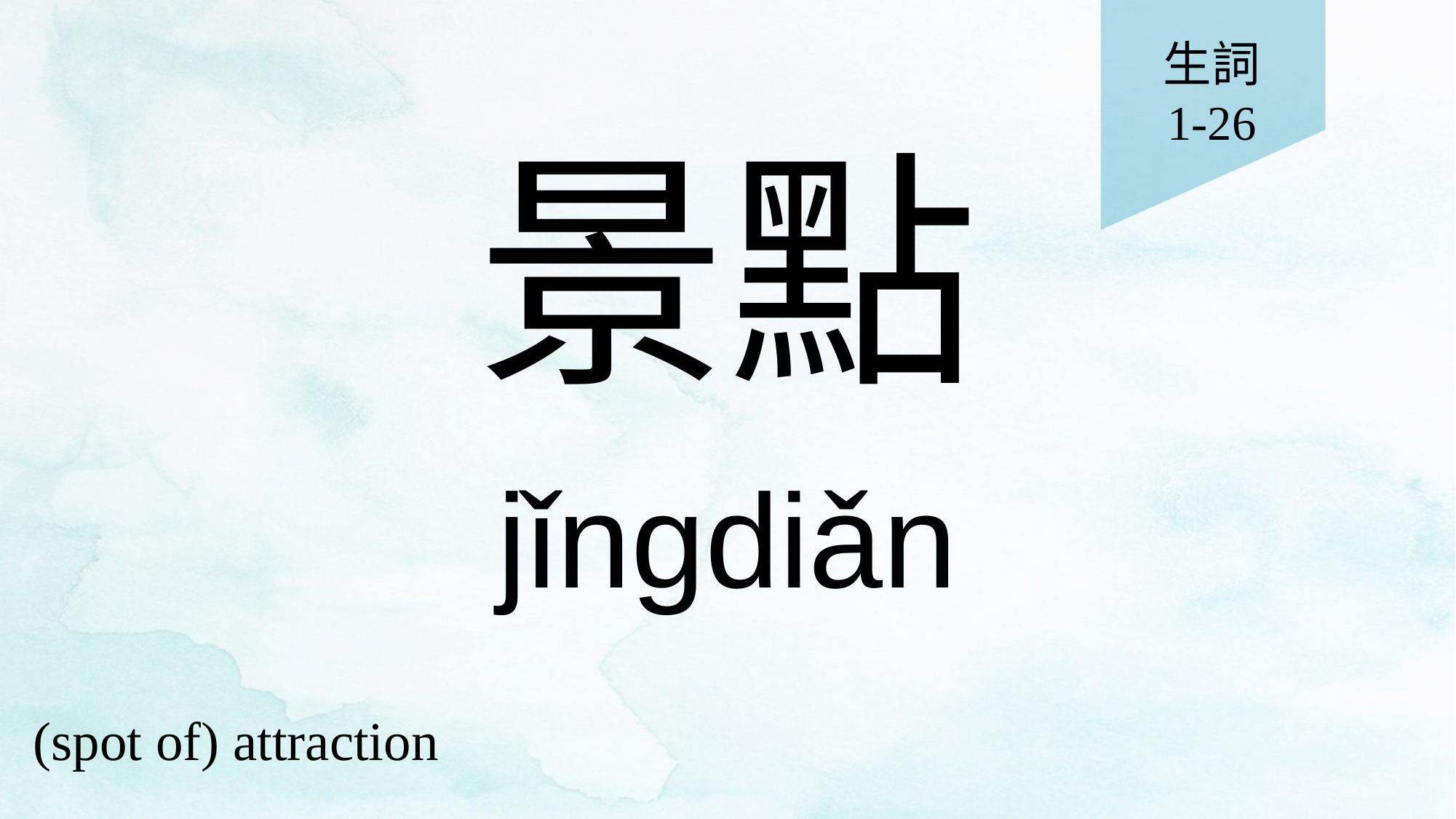

生詞
1-26
# 景點
jǐngdiǎn
(spot of) attraction